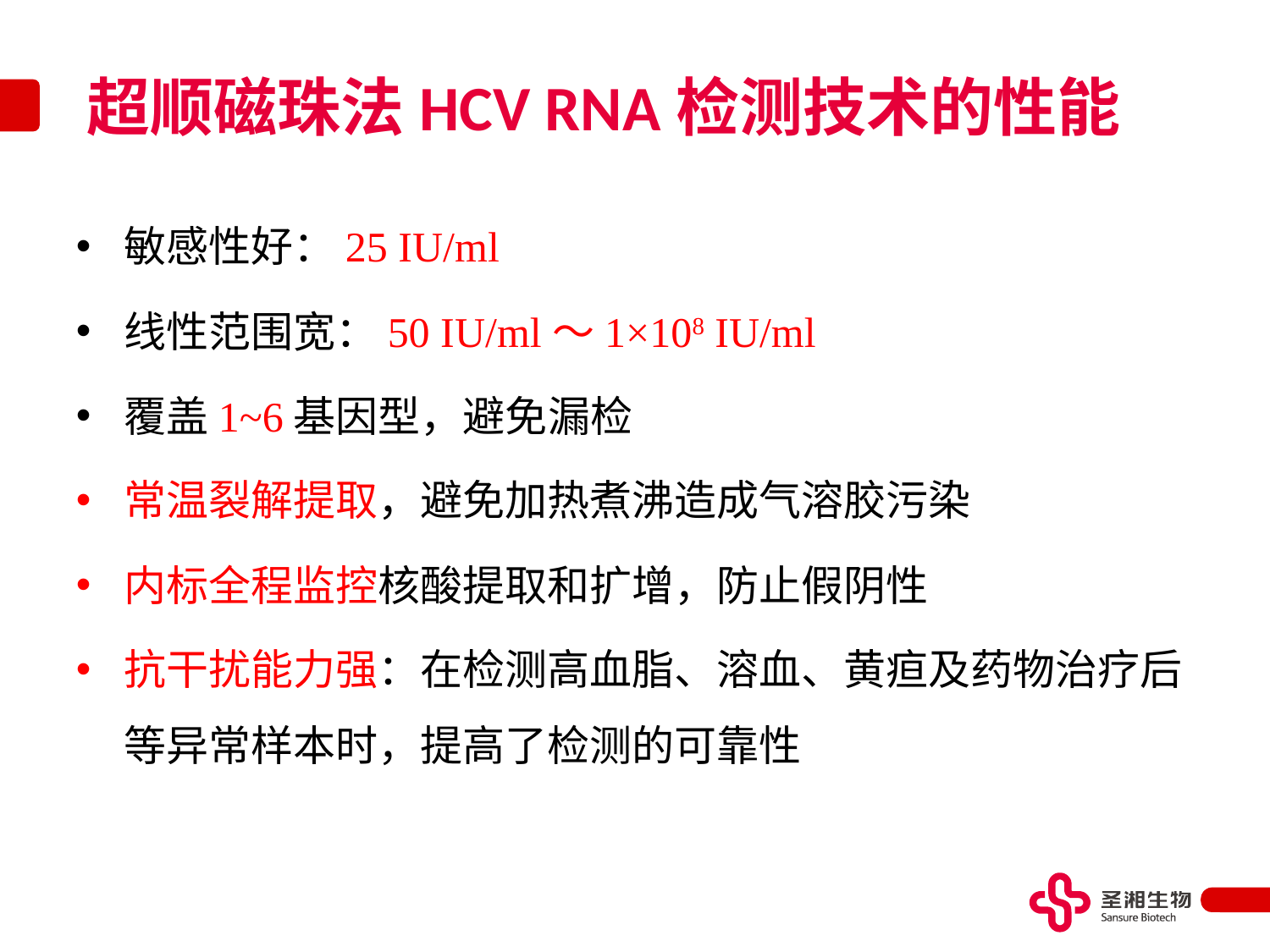

# 超顺磁珠法HCV RNA检测技术的性能
敏感性好：25 IU/ml
线性范围宽：50 IU/ml～1×108 IU/ml
覆盖1~6基因型，避免漏检
常温裂解提取，避免加热煮沸造成气溶胶污染
内标全程监控核酸提取和扩增，防止假阴性
抗干扰能力强：在检测高血脂、溶血、黄疸及药物治疗后等异常样本时，提高了检测的可靠性